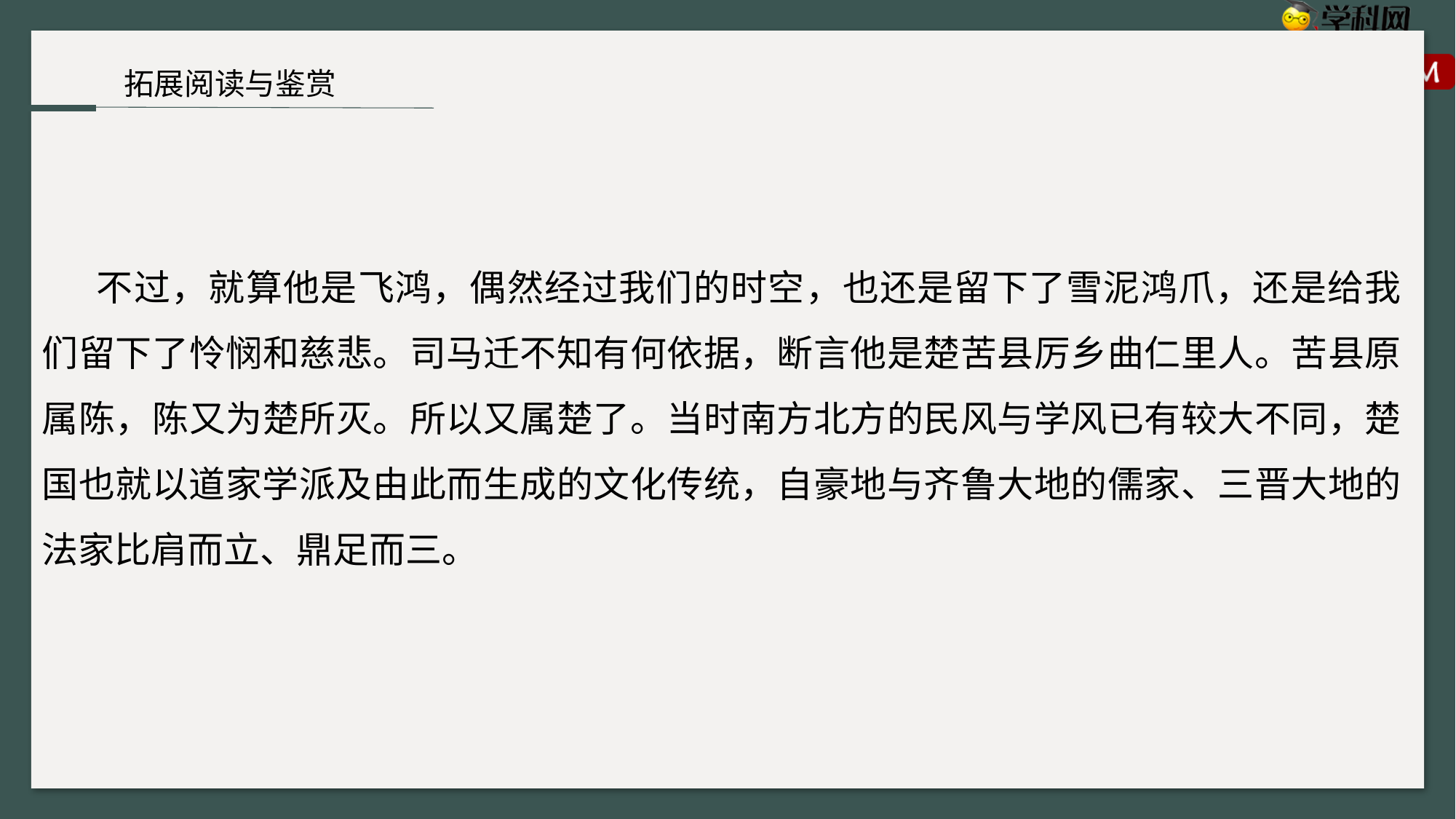

拓展阅读与鉴赏
不过，就算他是飞鸿，偶然经过我们的时空，也还是留下了雪泥鸿爪，还是给我们留下了怜悯和慈悲。司马迁不知有何依据，断言他是楚苦县厉乡曲仁里人。苦县原属陈，陈又为楚所灭。所以又属楚了。当时南方北方的民风与学风已有较大不同，楚国也就以道家学派及由此而生成的文化传统，自豪地与齐鲁大地的儒家、三晋大地的法家比肩而立、鼎足而三。